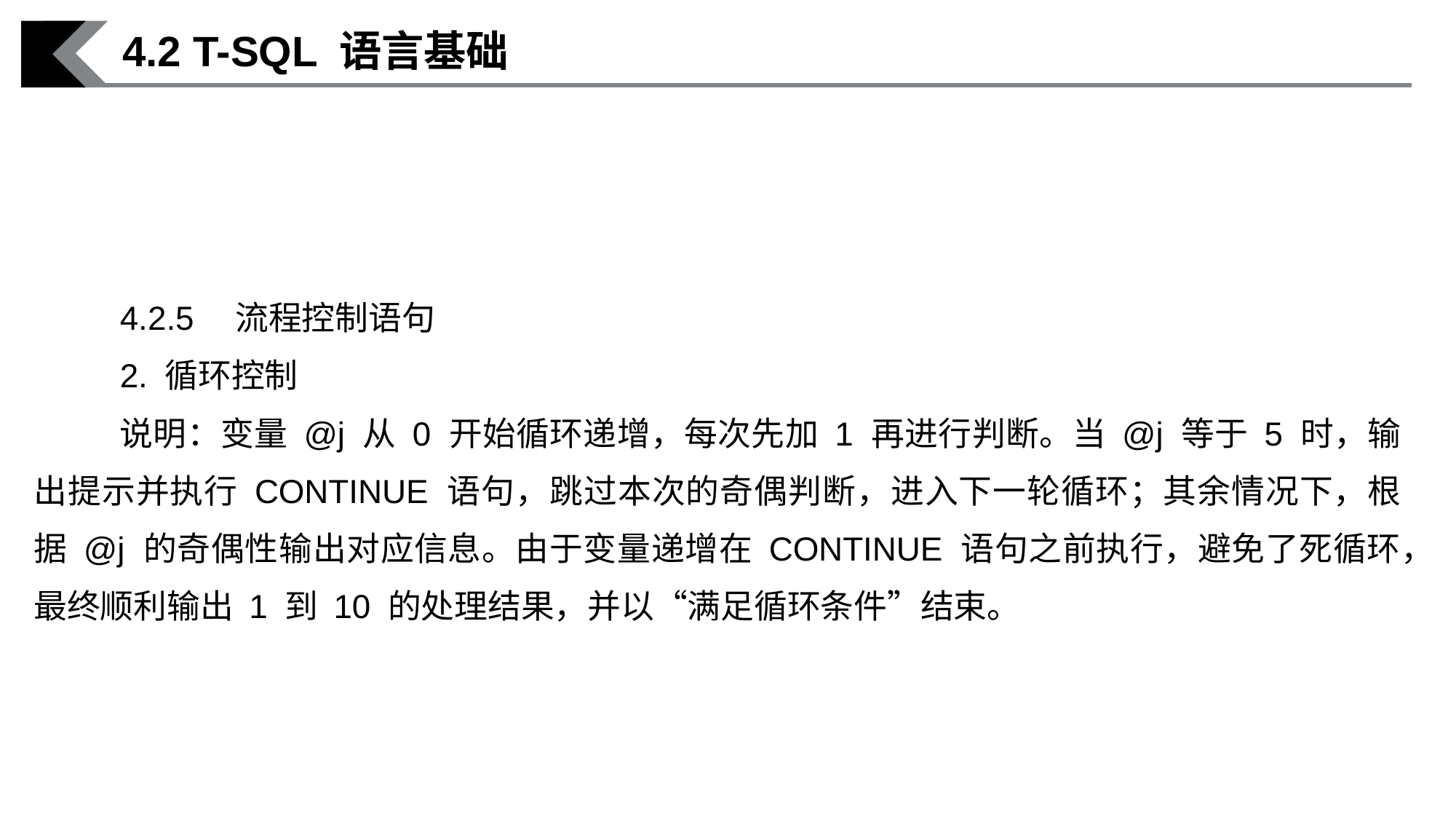

4.2 T-SQL 语言基础
4.2.5　流程控制语句
2. 循环控制
说明：变量 @j 从 0 开始循环递增，每次先加 1 再进行判断。当 @j 等于 5 时，输出提示并执行 CONTINUE 语句，跳过本次的奇偶判断，进入下一轮循环；其余情况下，根据 @j 的奇偶性输出对应信息。由于变量递增在 CONTINUE 语句之前执行，避免了死循环，最终顺利输出 1 到 10 的处理结果，并以“满足循环条件”结束。